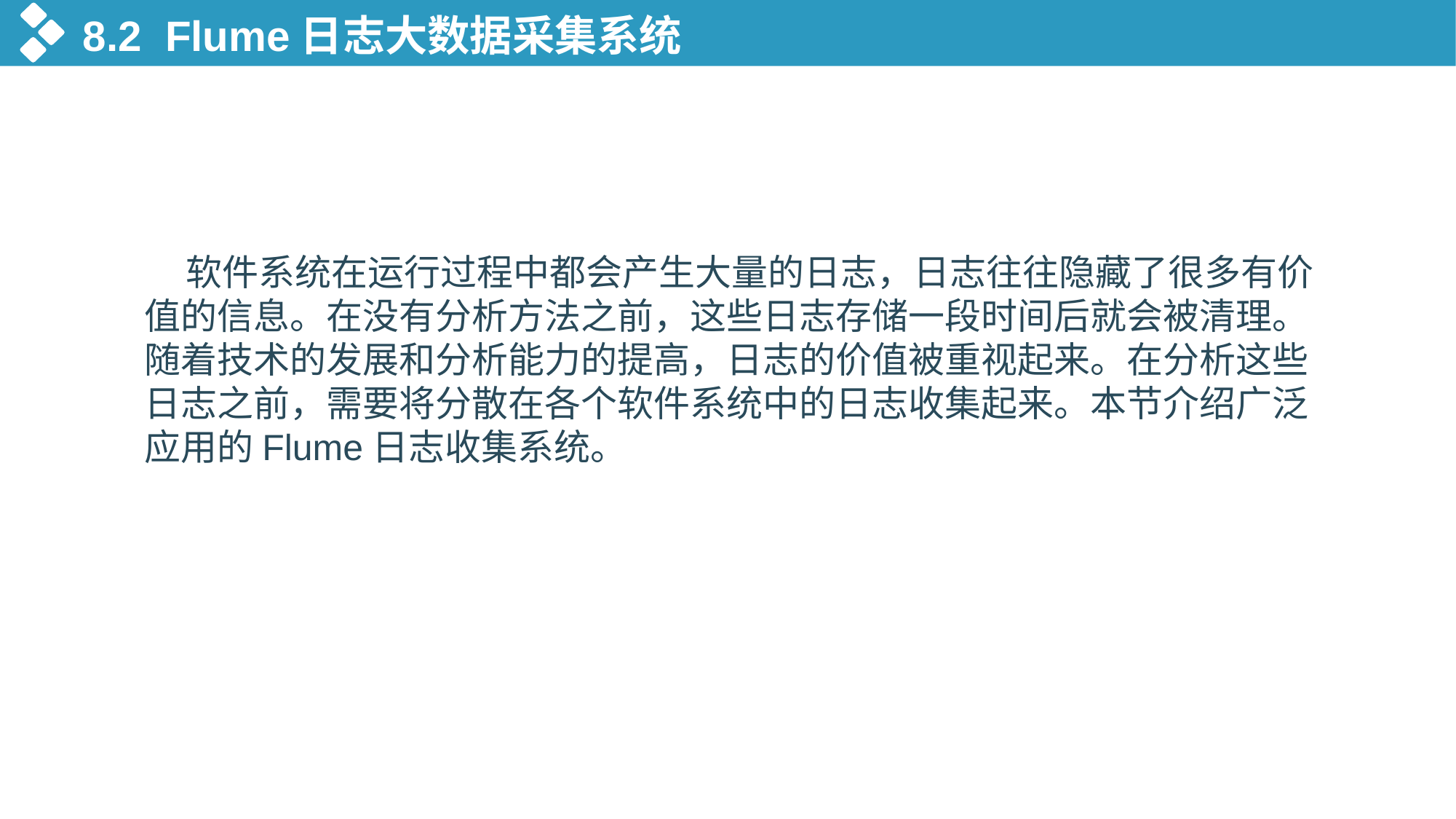

8.2  Flume日志大数据采集系统

    软件系统在运行过程中都会产生大量的日志，日志往往隐藏了很多有价值的信息。在没有分析方法之前，这些日志存储一段时间后就会被清理。随着技术的发展和分析能力的提高，日志的价值被重视起来。在分析这些日志之前，需要将分散在各个软件系统中的日志收集起来。本节介绍广泛应用的Flume日志收集系统。